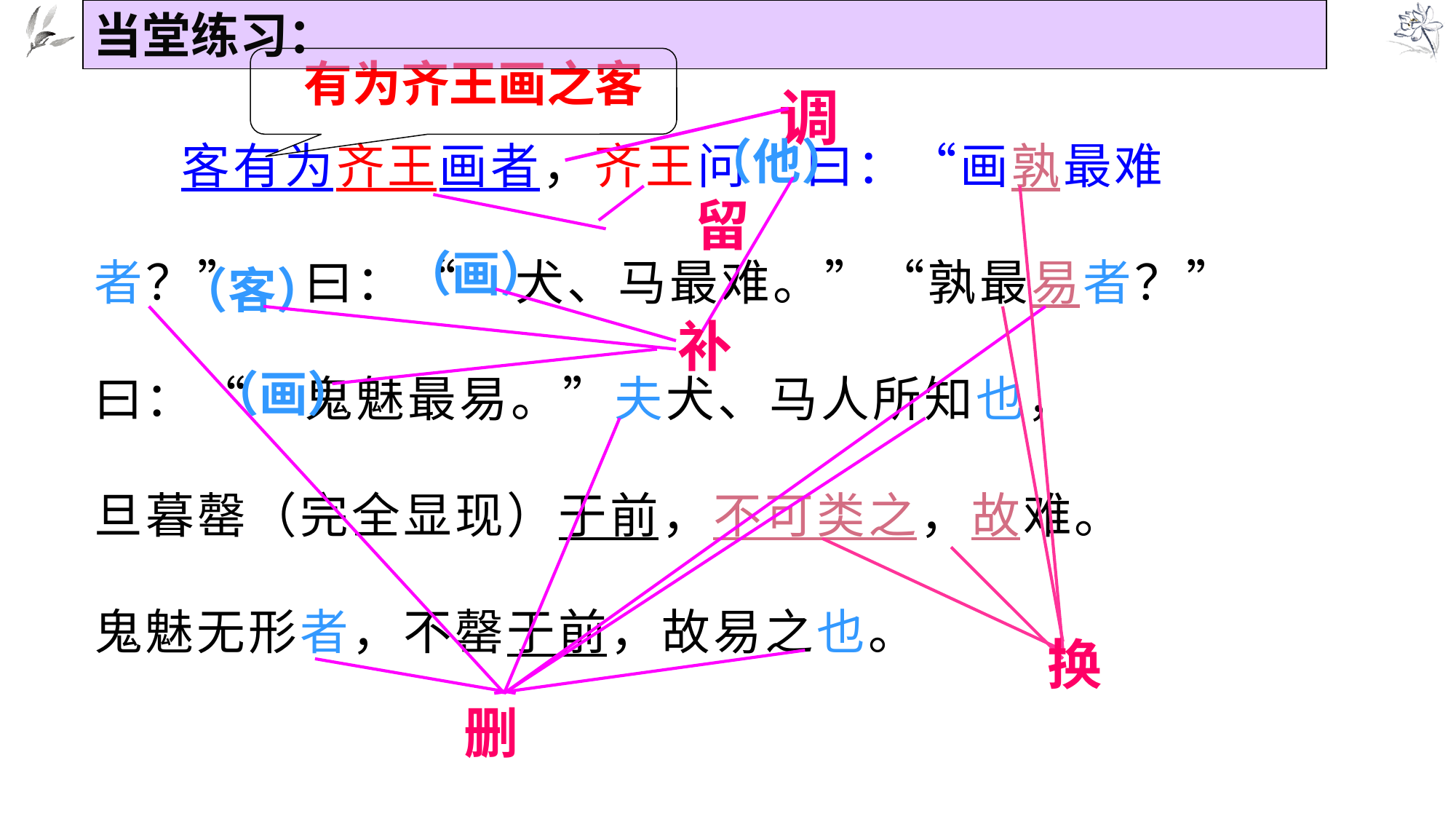

当堂练习：

有为齐王画之客
调
（他）
留
# 客有为齐王画者，齐王问    曰：“画孰最难 者？”    曰：“    犬、马最难。”“孰最易者？” 曰：“    鬼魅最易。”夫犬、马人所知也， 旦暮罄（完全显现）于前，不可类之，故难。 鬼魅无形者，不罄于前，故易之也。
（画）
（客）
补
（画）
换
删